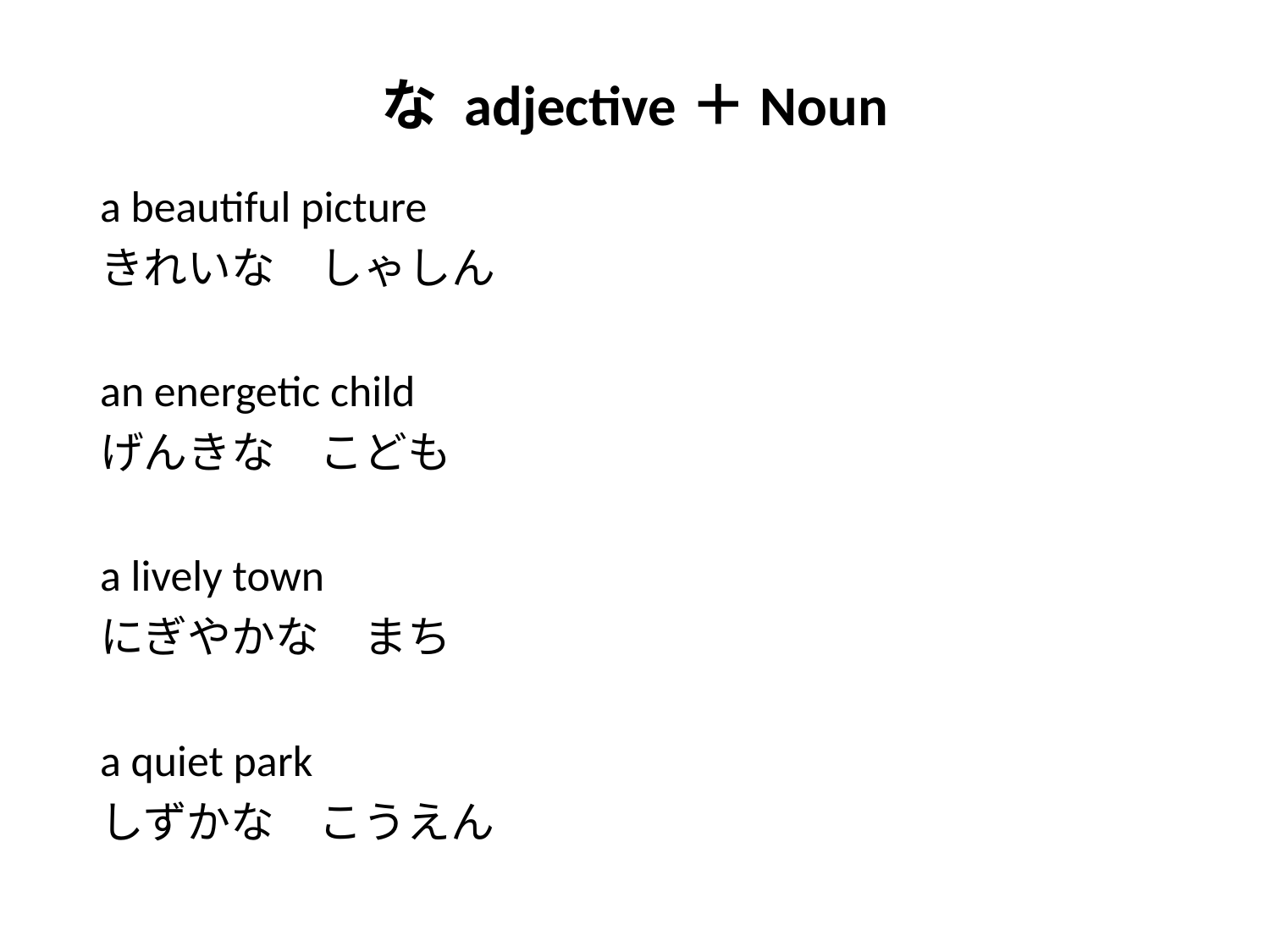

# な adjective＋Noun
a beautiful picture
きれいな　しゃしん

an energetic child
げんきな　こども

a lively town
にぎやかな　まち

a quiet park
しずかな　こうえん